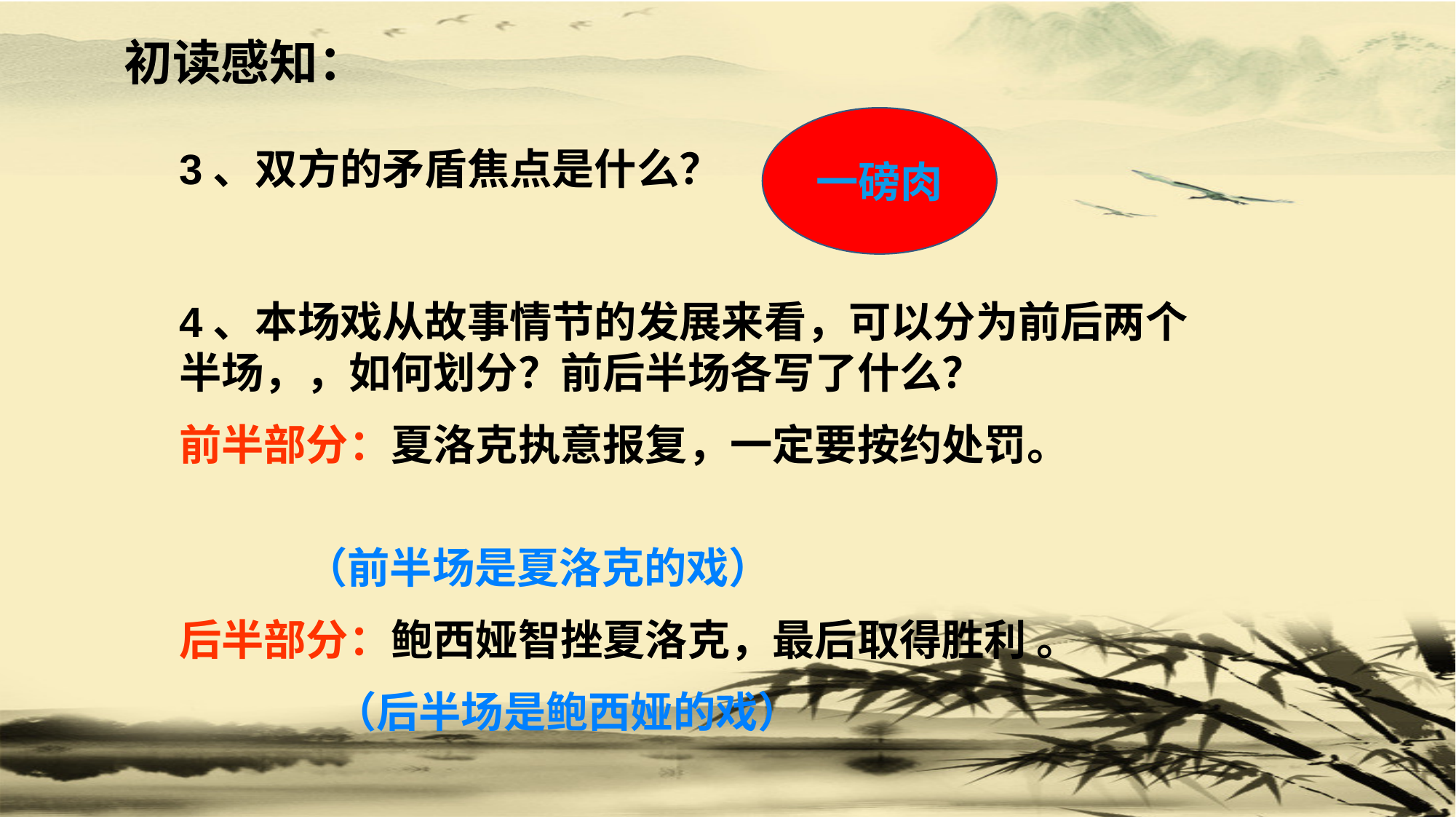

初读感知：
一磅肉
3、双方的矛盾焦点是什么？

4、本场戏从故事情节的发展来看，可以分为前后两个半场，，如何划分？前后半场各写了什么？
前半部分：夏洛克执意报复，一定要按约处罚。
            （前半场是夏洛克的戏）
后半部分：鲍西娅智挫夏洛克，最后取得胜利 。
               （后半场是鲍西娅的戏）